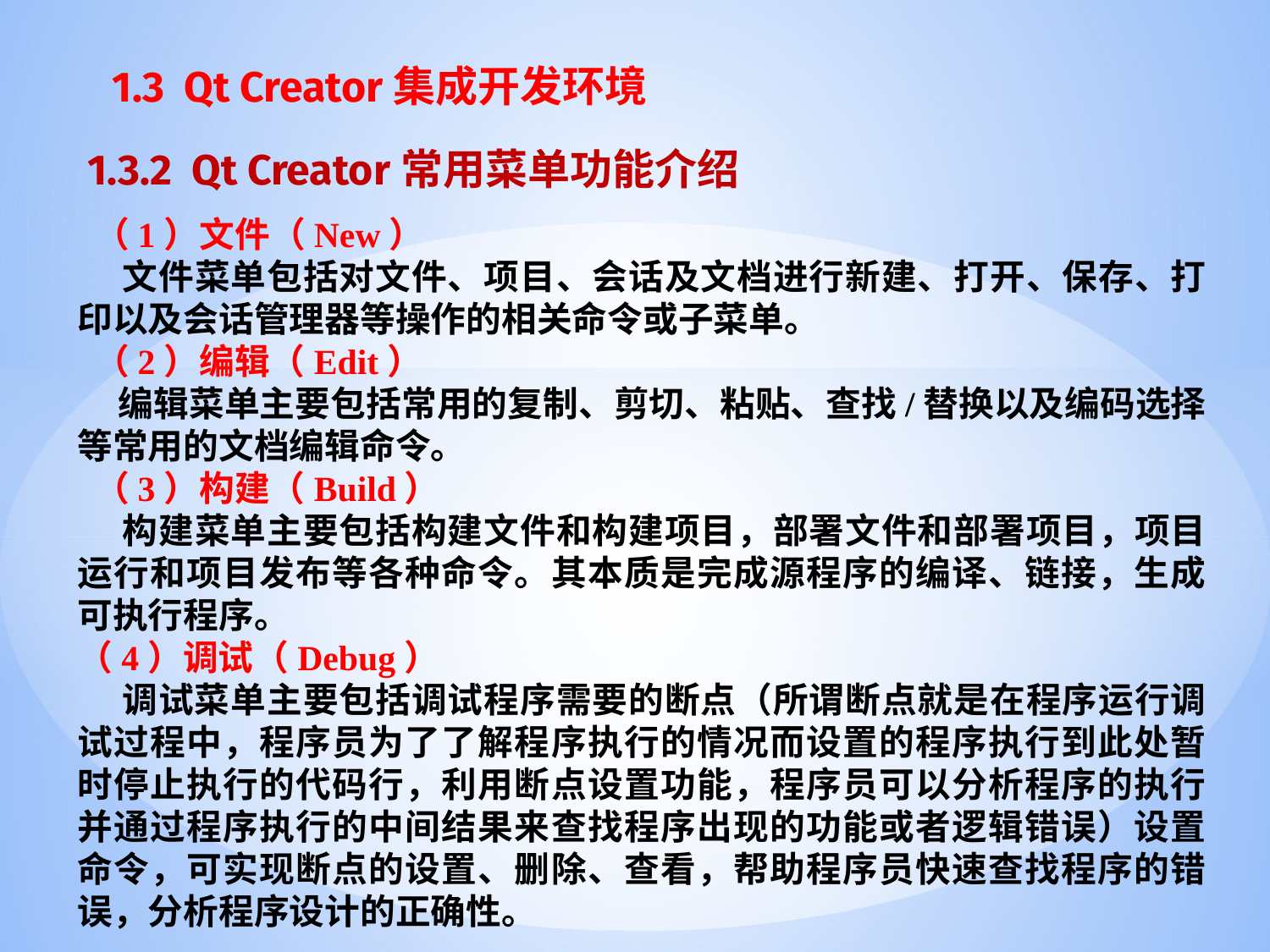

# 1.3  Qt Creator集成开发环境
1.3.2  Qt Creator常用菜单功能介绍
 （1）文件（New）
    文件菜单包括对文件、项目、会话及文档进行新建、打开、保存、打印以及会话管理器等操作的相关命令或子菜单。
 （2）编辑（Edit）
    编辑菜单主要包括常用的复制、剪切、粘贴、查找/替换以及编码选择等常用的文档编辑命令。
 （3）构建（Build）
    构建菜单主要包括构建文件和构建项目，部署文件和部署项目，项目运行和项目发布等各种命令。其本质是完成源程序的编译、链接，生成可执行程序。
（4）调试（Debug）
    调试菜单主要包括调试程序需要的断点（所谓断点就是在程序运行调试过程中，程序员为了了解程序执行的情况而设置的程序执行到此处暂时停止执行的代码行，利用断点设置功能，程序员可以分析程序的执行并通过程序执行的中间结果来查找程序出现的功能或者逻辑错误）设置命令，可实现断点的设置、删除、查看，帮助程序员快速查找程序的错误，分析程序设计的正确性。